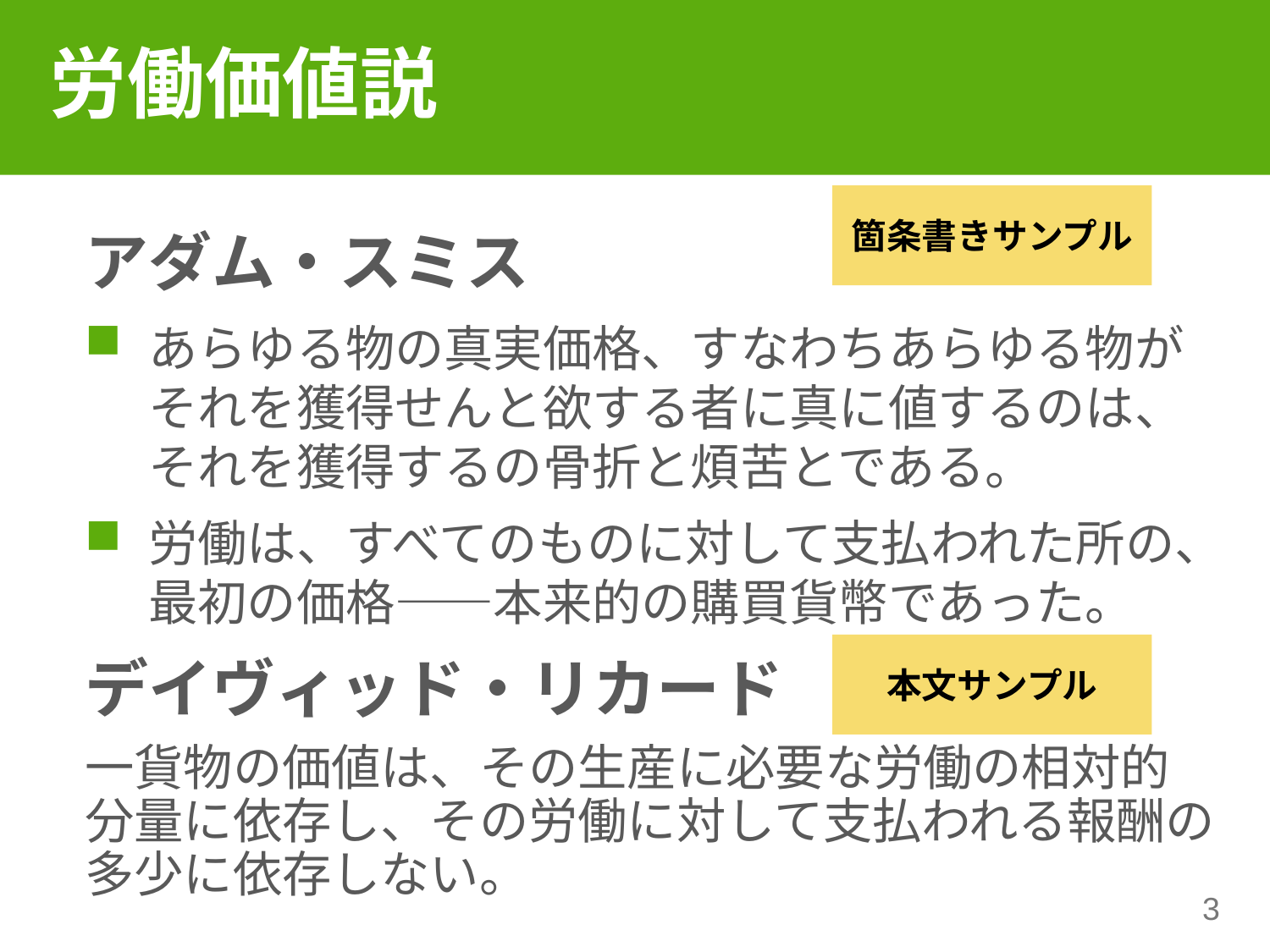

# 労働価値説
箇条書きサンプル
アダム・スミス
あらゆる物の真実価格、すなわちあらゆる物がそれを獲得せんと欲する者に真に値するのは、それを獲得するの骨折と煩苦とである。
労働は、すべてのものに対して支払われた所の、最初の価格――本来的の購買貨幣であった。
デイヴィッド・リカード
一貨物の価値は、その生産に必要な労働の相対的
分量に依存し、その労働に対して支払われる報酬の多少に依存しない。
本文サンプル
3